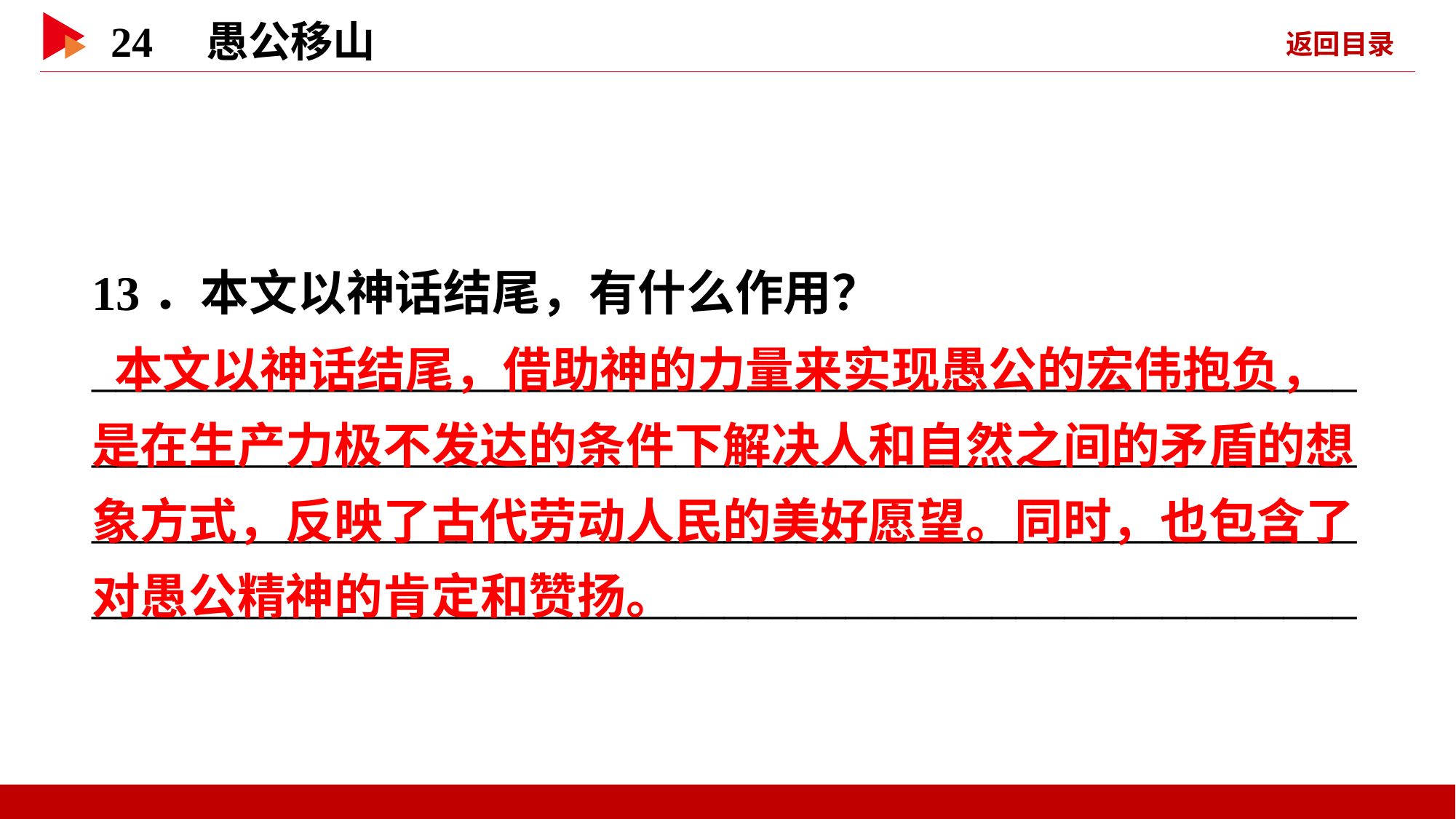

13．本文以神话结尾，有什么作用？
________________________________________________________________________________________________________________________________________________________________________________________________________________
 本文以神话结尾，借助神的力量来实现愚公的宏伟抱负，是在生产力极不发达的条件下解决人和自然之间的矛盾的想象方式，反映了古代劳动人民的美好愿望。同时，也包含了对愚公精神的肯定和赞扬。